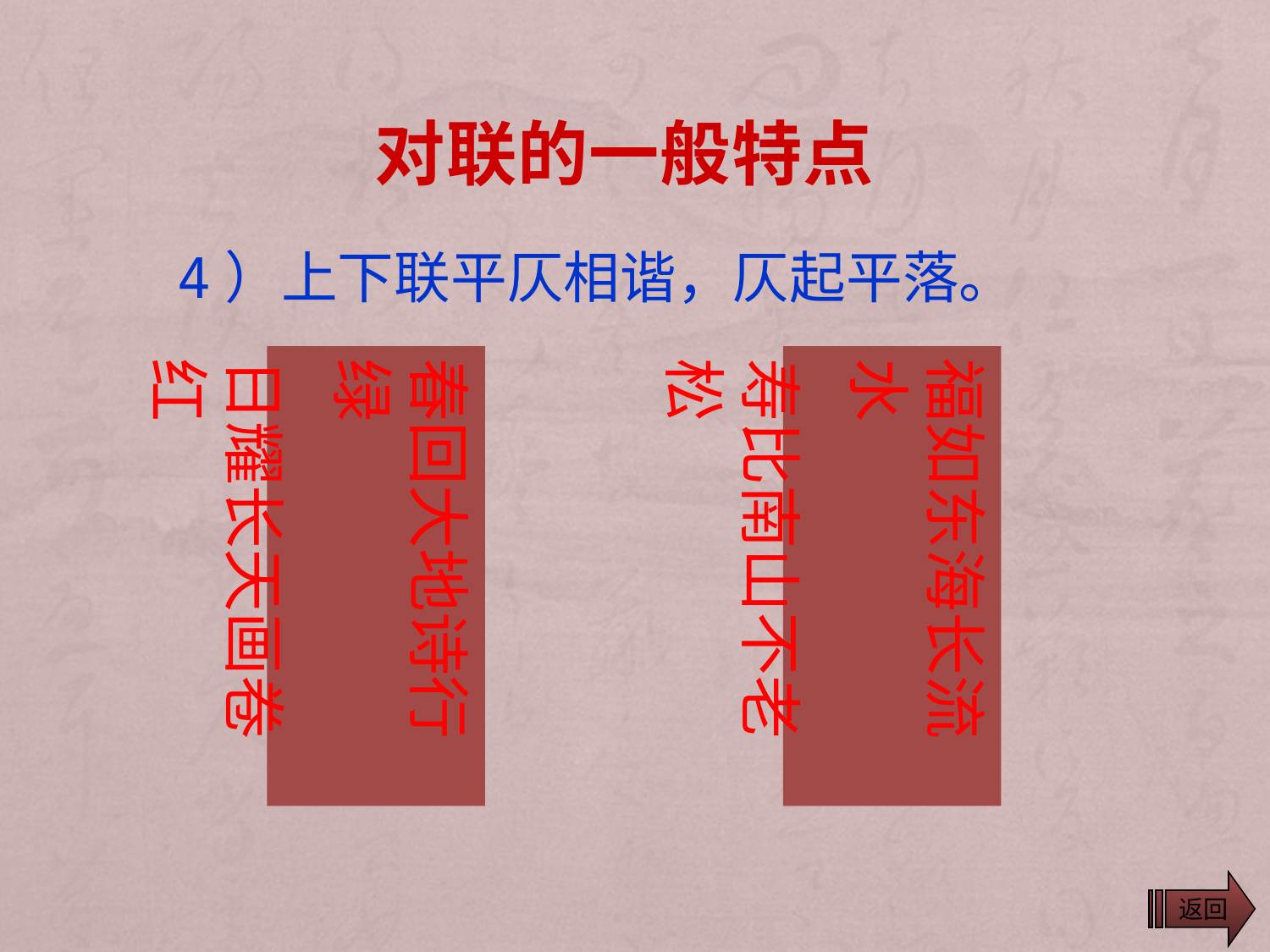

# 对联的一般特点
4）上下联平仄相谐，仄起平落。
春回大地诗行绿
日耀长天画卷红
福如东海长流水
寿比南山不老松
返回